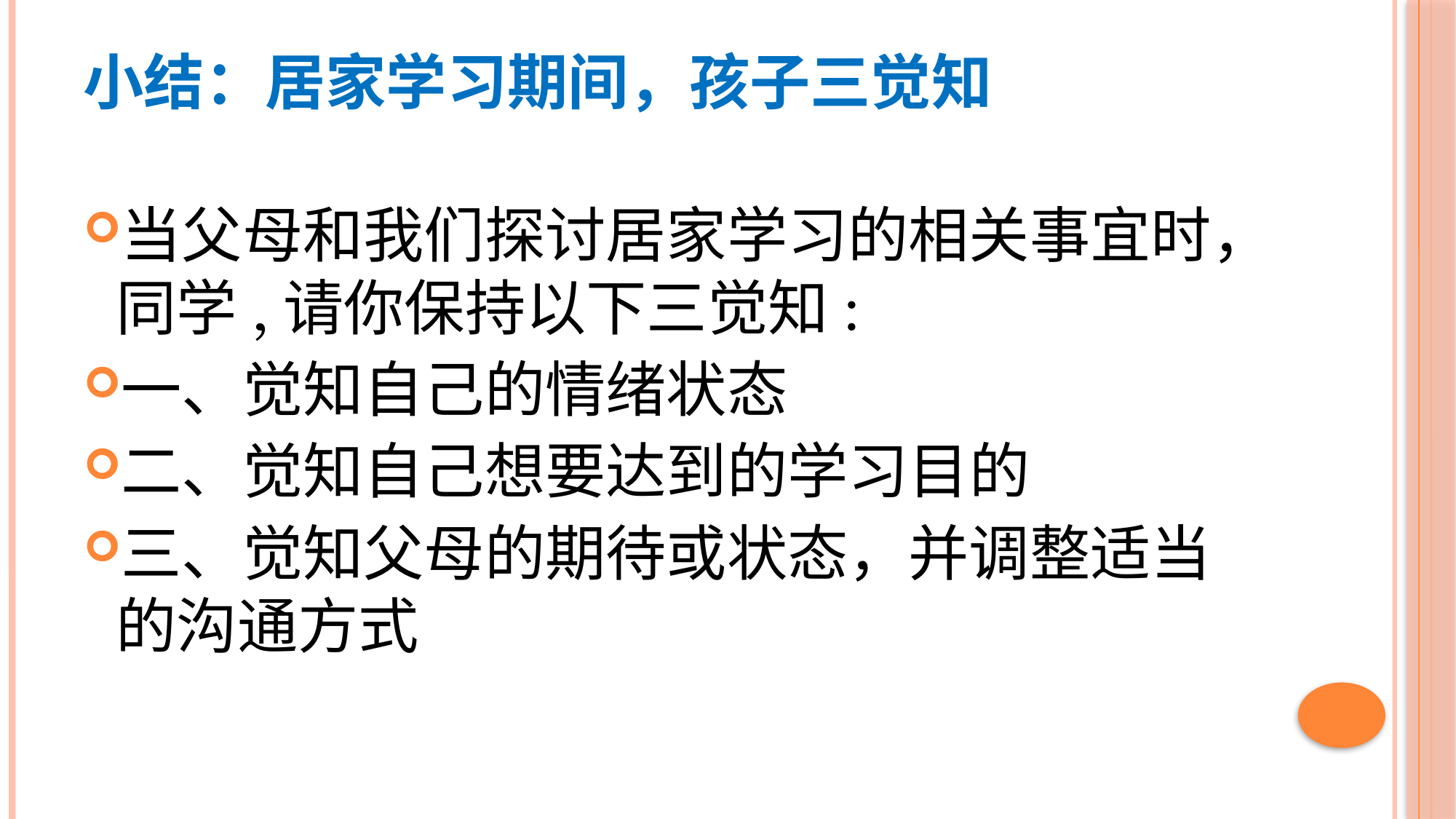

# 小结：居家学习期间，孩子三觉知
当父母和我们探讨居家学习的相关事宜时，同学,请你保持以下三觉知:
一、觉知自己的情绪状态
二、觉知自己想要达到的学习目的
三、觉知父母的期待或状态，并调整适当的沟通方式